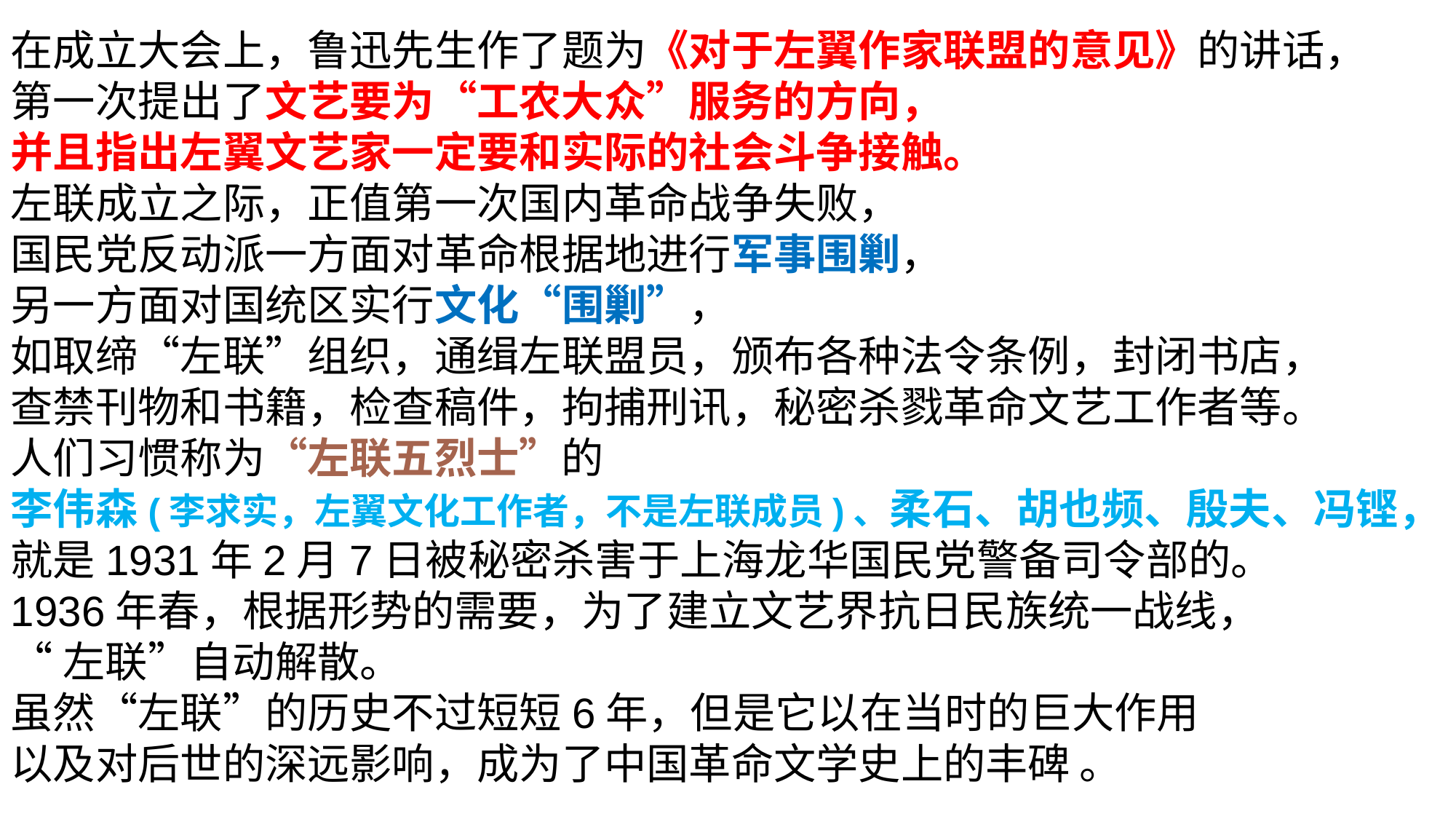

在成立大会上，鲁迅先生作了题为《对于左翼作家联盟的意见》的讲话，
第一次提出了文艺要为“工农大众”服务的方向，
并且指出左翼文艺家一定要和实际的社会斗争接触。
左联成立之际，正值第一次国内革命战争失败，
国民党反动派一方面对革命根据地进行军事围剿，
另一方面对国统区实行文化“围剿”，
如取缔“左联”组织，通缉左联盟员，颁布各种法令条例，封闭书店，
查禁刊物和书籍，检查稿件，拘捕刑讯，秘密杀戮革命文艺工作者等。
人们习惯称为“左联五烈士”的
李伟森(李求实，左翼文化工作者，不是左联成员)、柔石、胡也频、殷夫、冯铿，
就是1931年2月7日被秘密杀害于上海龙华国民党警备司令部的。
1936年春，根据形势的需要，为了建立文艺界抗日民族统一战线，
“左联”自动解散。
虽然“左联”的历史不过短短6年，但是它以在当时的巨大作用
以及对后世的深远影响，成为了中国革命文学史上的丰碑 。